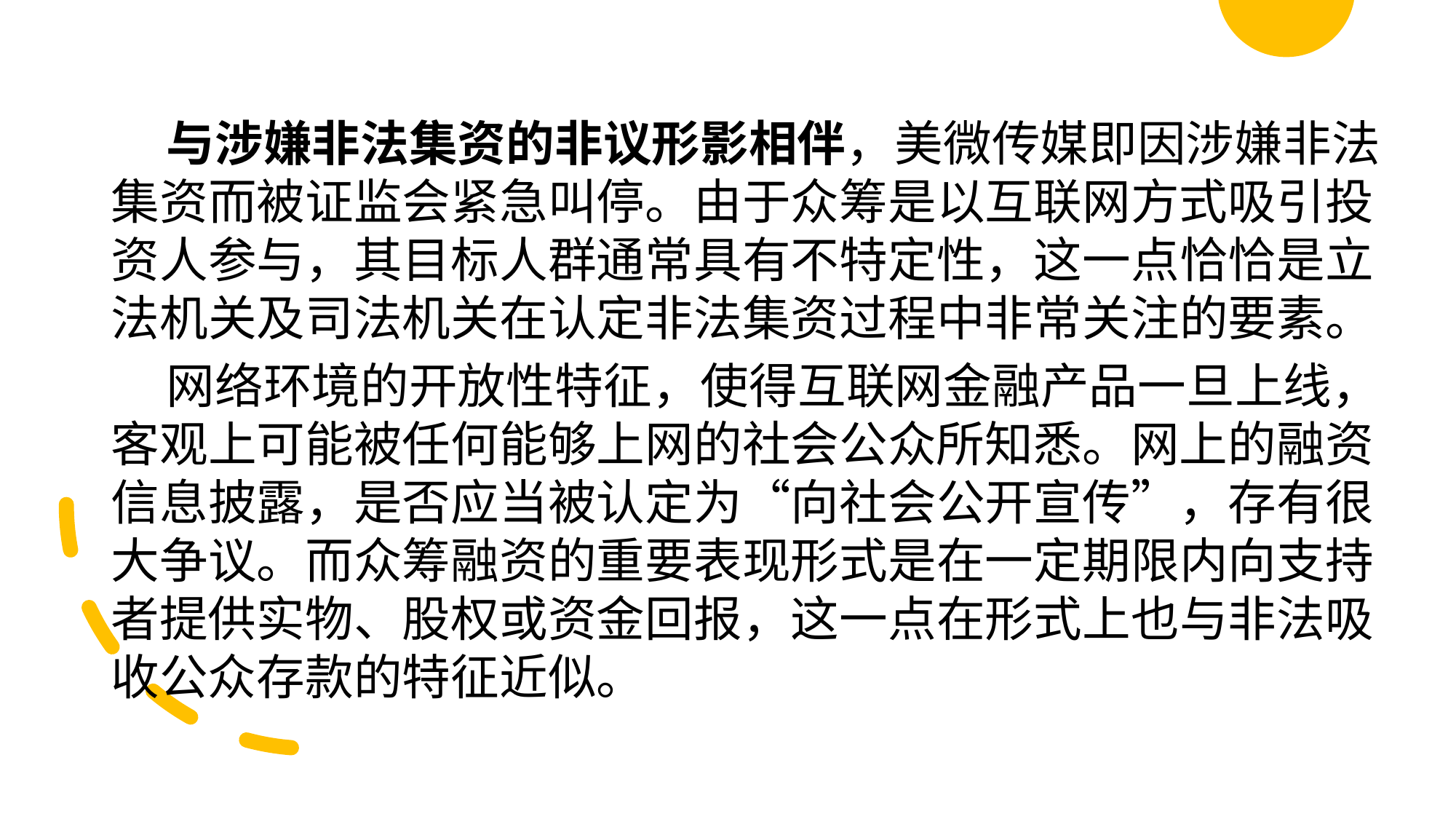

与涉嫌非法集资的非议形影相伴，美微传媒即因涉嫌非法集资而被证监会紧急叫停。由于众筹是以互联网方式吸引投资人参与，其目标人群通常具有不特定性，这一点恰恰是立法机关及司法机关在认定非法集资过程中非常关注的要素。
    网络环境的开放性特征，使得互联网金融产品一旦上线，客观上可能被任何能够上网的社会公众所知悉。网上的融资信息披露，是否应当被认定为“向社会公开宣传”，存有很大争议。而众筹融资的重要表现形式是在一定期限内向支持者提供实物、股权或资金回报，这一点在形式上也与非法吸收公众存款的特征近似。